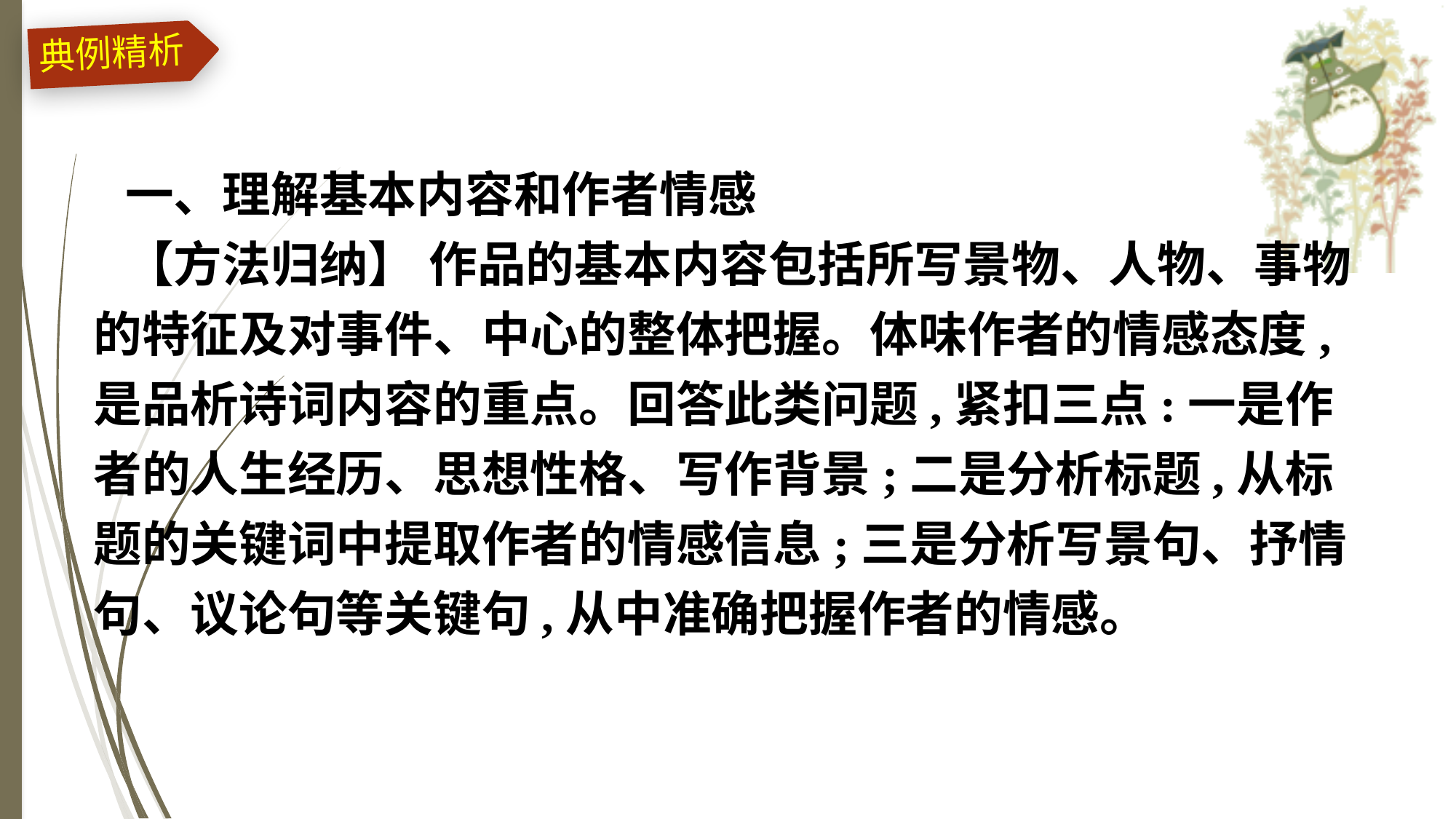

典例精析
一、理解基本内容和作者情感
【方法归纳】 作品的基本内容包括所写景物、人物、事物的特征及对事件、中心的整体把握。体味作者的情感态度,是品析诗词内容的重点。回答此类问题,紧扣三点:一是作者的人生经历、思想性格、写作背景;二是分析标题,从标题的关键词中提取作者的情感信息;三是分析写景句、抒情句、议论句等关键句,从中准确把握作者的情感。